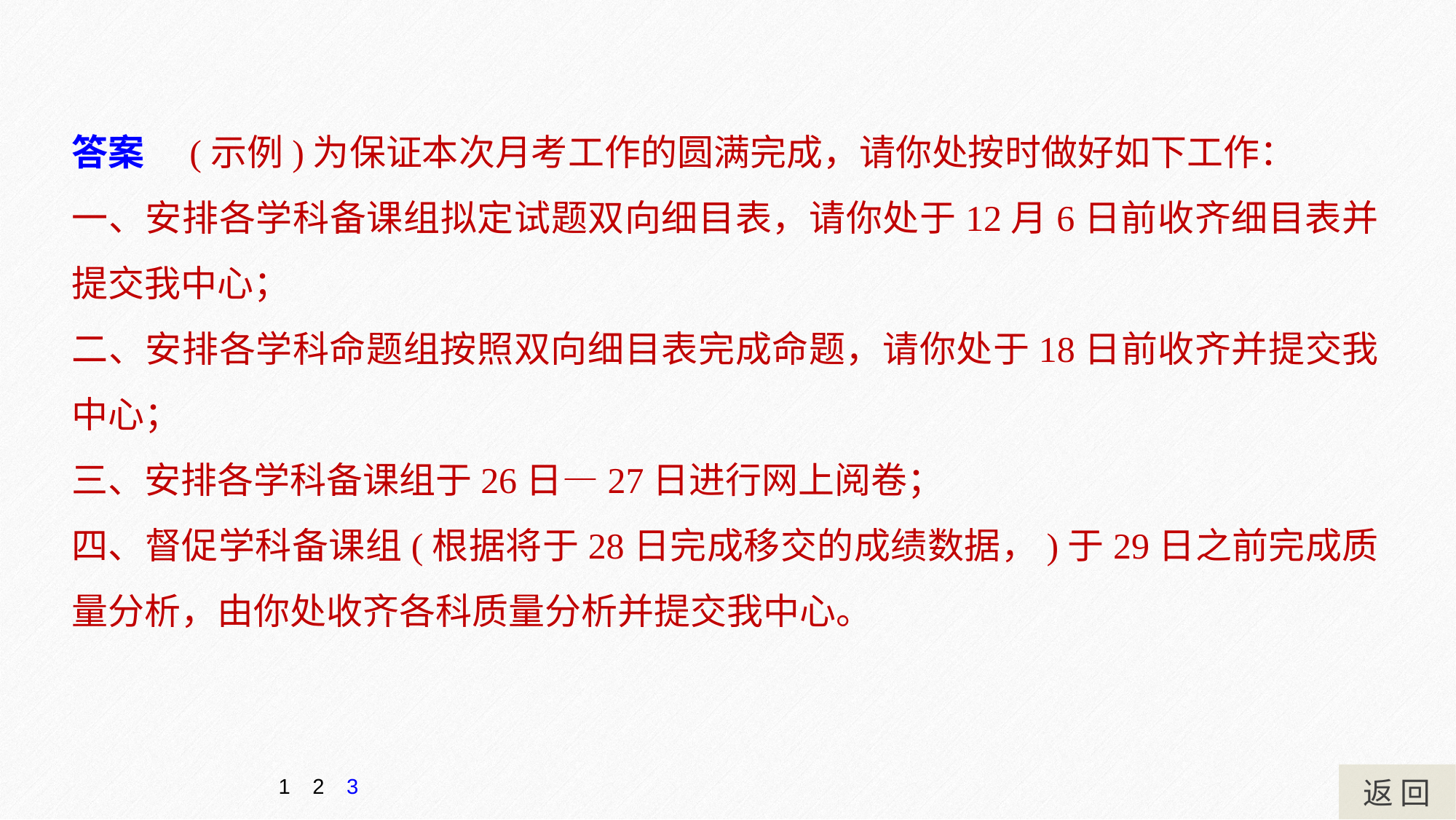

答案　(示例)为保证本次月考工作的圆满完成，请你处按时做好如下工作：
一、安排各学科备课组拟定试题双向细目表，请你处于12月6日前收齐细目表并提交我中心；
二、安排各学科命题组按照双向细目表完成命题，请你处于18日前收齐并提交我中心；
三、安排各学科备课组于26日—27日进行网上阅卷；
四、督促学科备课组(根据将于28日完成移交的成绩数据，)于29日之前完成质量分析，由你处收齐各科质量分析并提交我中心。
返 回
1
2
3